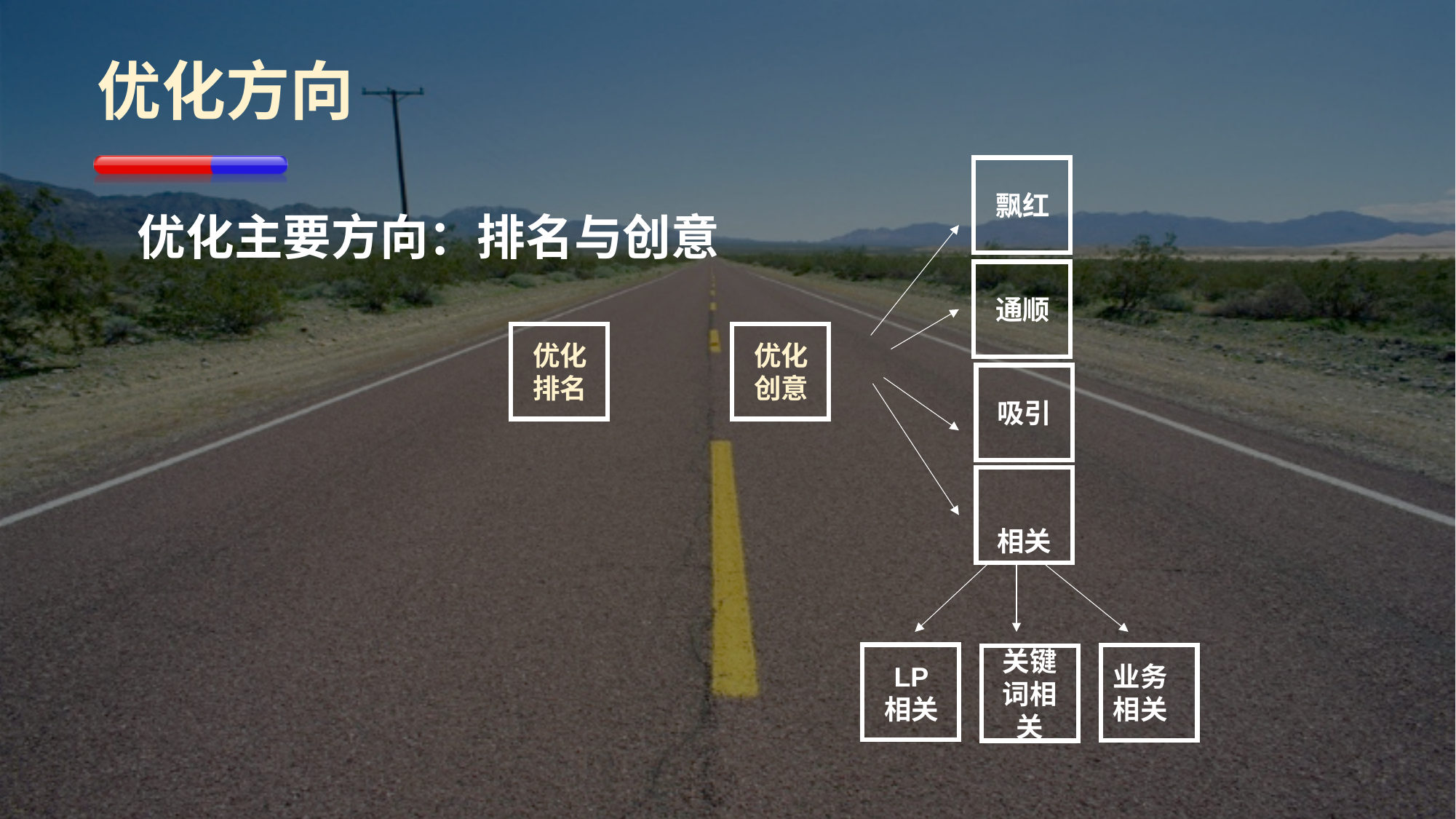

优化方向
飘红
优化主要方向：排名与创意
通顺
优化排名
优化创意
吸引
相关
LP
相关
业务 相关
关键 词相关